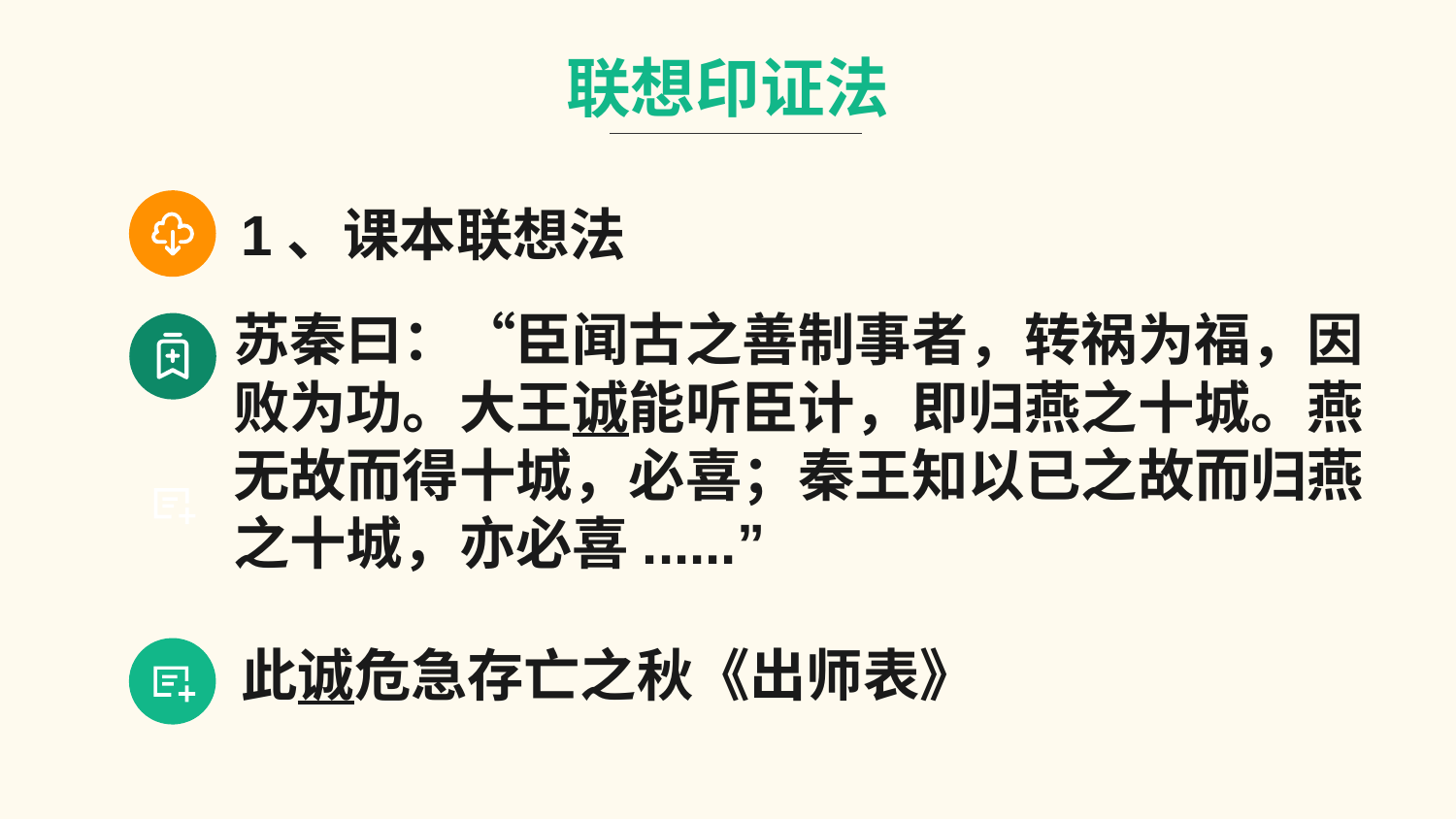

联想印证法

1、课本联想法

苏秦曰：“臣闻古之善制事者，转祸为福，因败为功。大王诚能听臣计，即归燕之十城。燕无故而得十城，必喜；秦王知以已之故而归燕之十城，亦必喜......”

此诚危急存亡之秋《出师表》